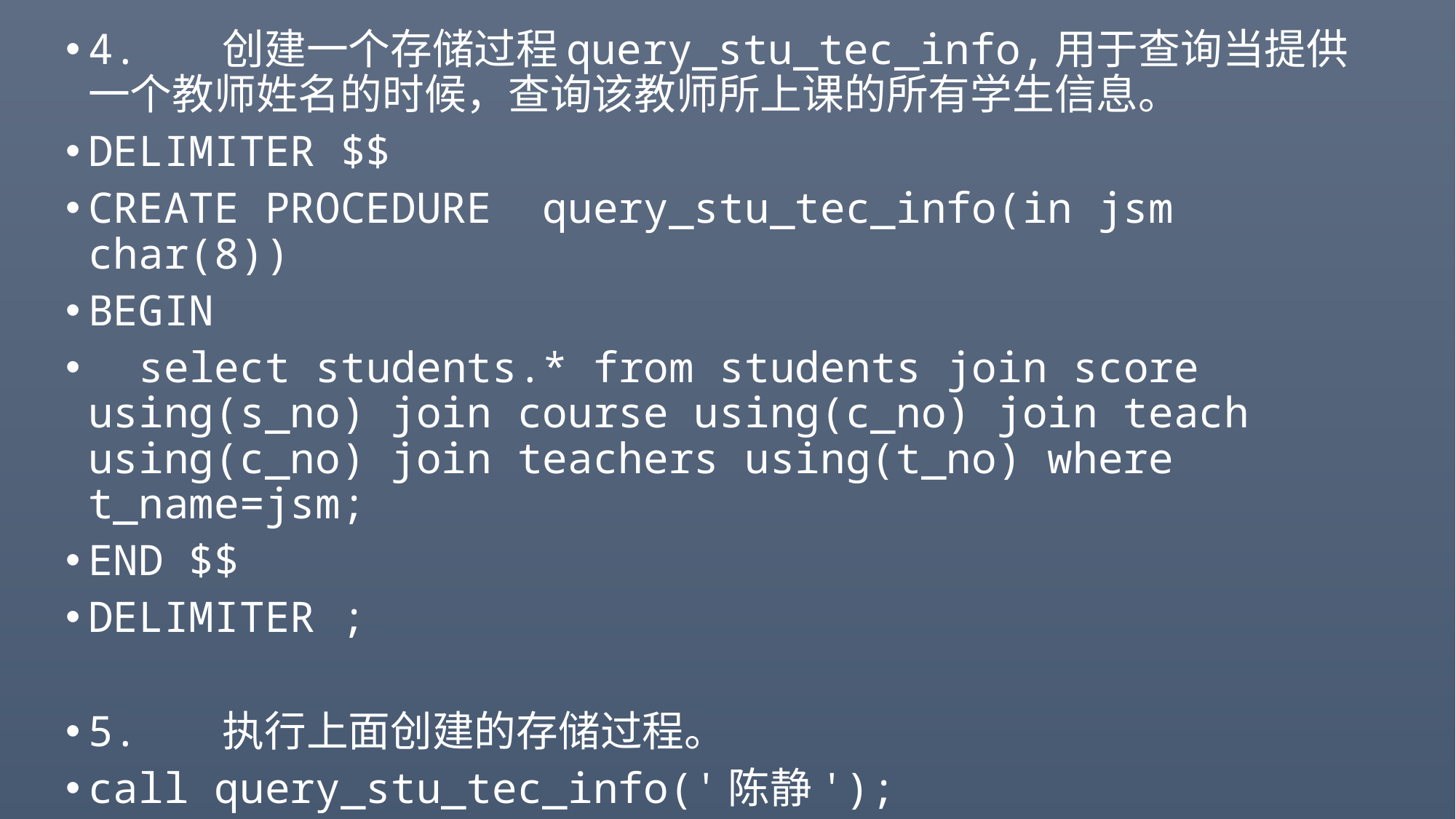

#
4.   创建一个存储过程query_stu_tec_info,用于查询当提供一个教师姓名的时候，查询该教师所上课的所有学生信息。
DELIMITER $$
CREATE PROCEDURE  query_stu_tec_info(in jsm char(8))
BEGIN
  select students.* from students join score using(s_no) join course using(c_no) join teach using(c_no) join teachers using(t_no) where t_name=jsm;
END $$
DELIMITER ;

5.   执行上面创建的存储过程。
call query_stu_tec_info('陈静');